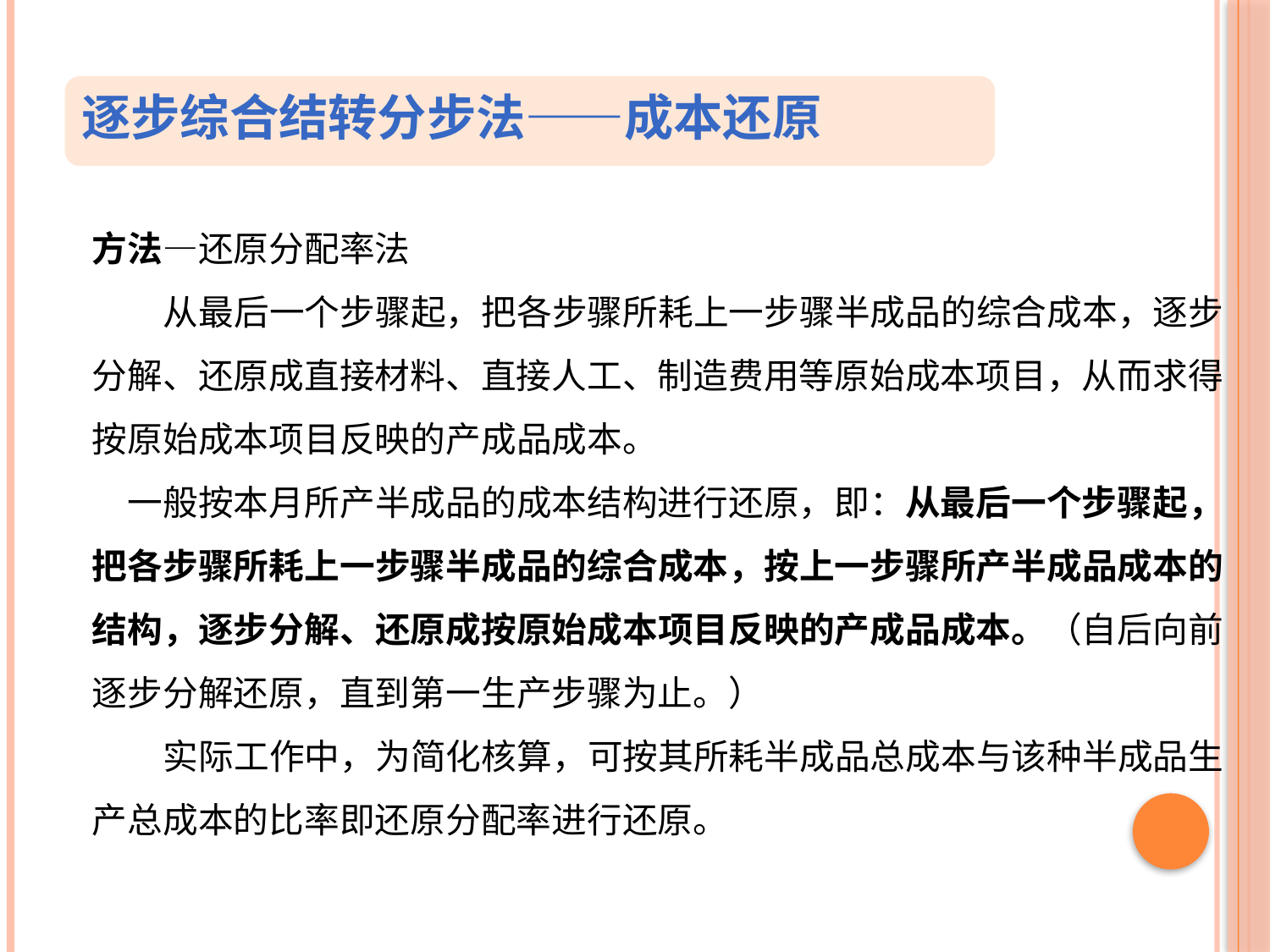

逐步综合结转分步法——成本还原
方法—还原分配率法
        从最后一个步骤起，把各步骤所耗上一步骤半成品的综合成本，逐步分解、还原成直接材料、直接人工、制造费用等原始成本项目，从而求得按原始成本项目反映的产成品成本。
　一般按本月所产半成品的成本结构进行还原，即：从最后一个步骤起，把各步骤所耗上一步骤半成品的综合成本，按上一步骤所产半成品成本的结构，逐步分解、还原成按原始成本项目反映的产成品成本。（自后向前逐步分解还原，直到第一生产步骤为止。）
        实际工作中，为简化核算，可按其所耗半成品总成本与该种半成品生产总成本的比率即还原分配率进行还原。